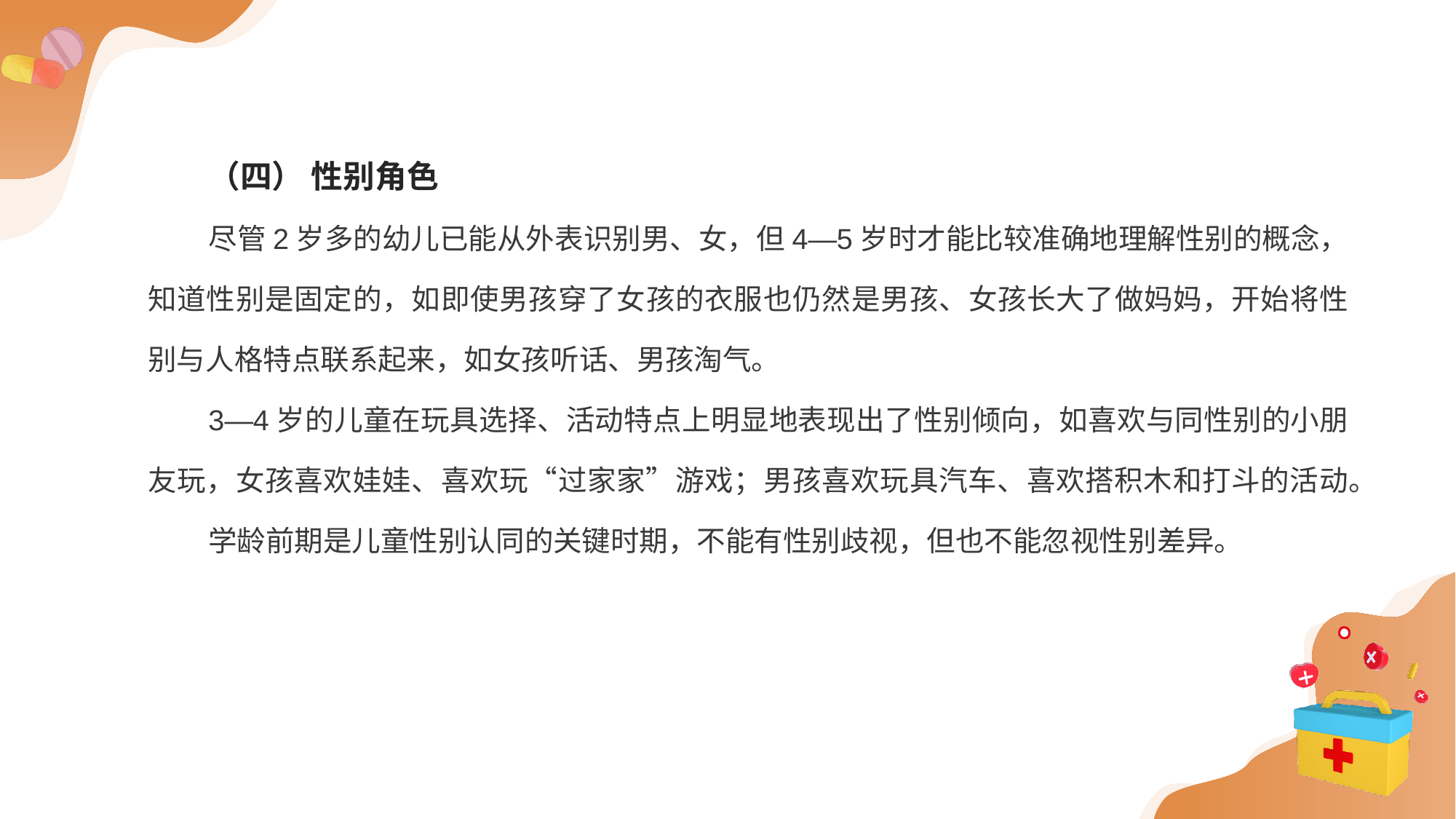

（四） 性别角色
尽管2岁多的幼儿已能从外表识别男、女，但4—5岁时才能比较准确地理解性别的概念，知道性别是固定的，如即使男孩穿了女孩的衣服也仍然是男孩、女孩长大了做妈妈，开始将性别与人格特点联系起来，如女孩听话、男孩淘气。
3—4岁的儿童在玩具选择、活动特点上明显地表现出了性别倾向，如喜欢与同性别的小朋友玩，女孩喜欢娃娃、喜欢玩“过家家”游戏；男孩喜欢玩具汽车、喜欢搭积木和打斗的活动。
学龄前期是儿童性别认同的关键时期，不能有性别歧视，但也不能忽视性别差异。